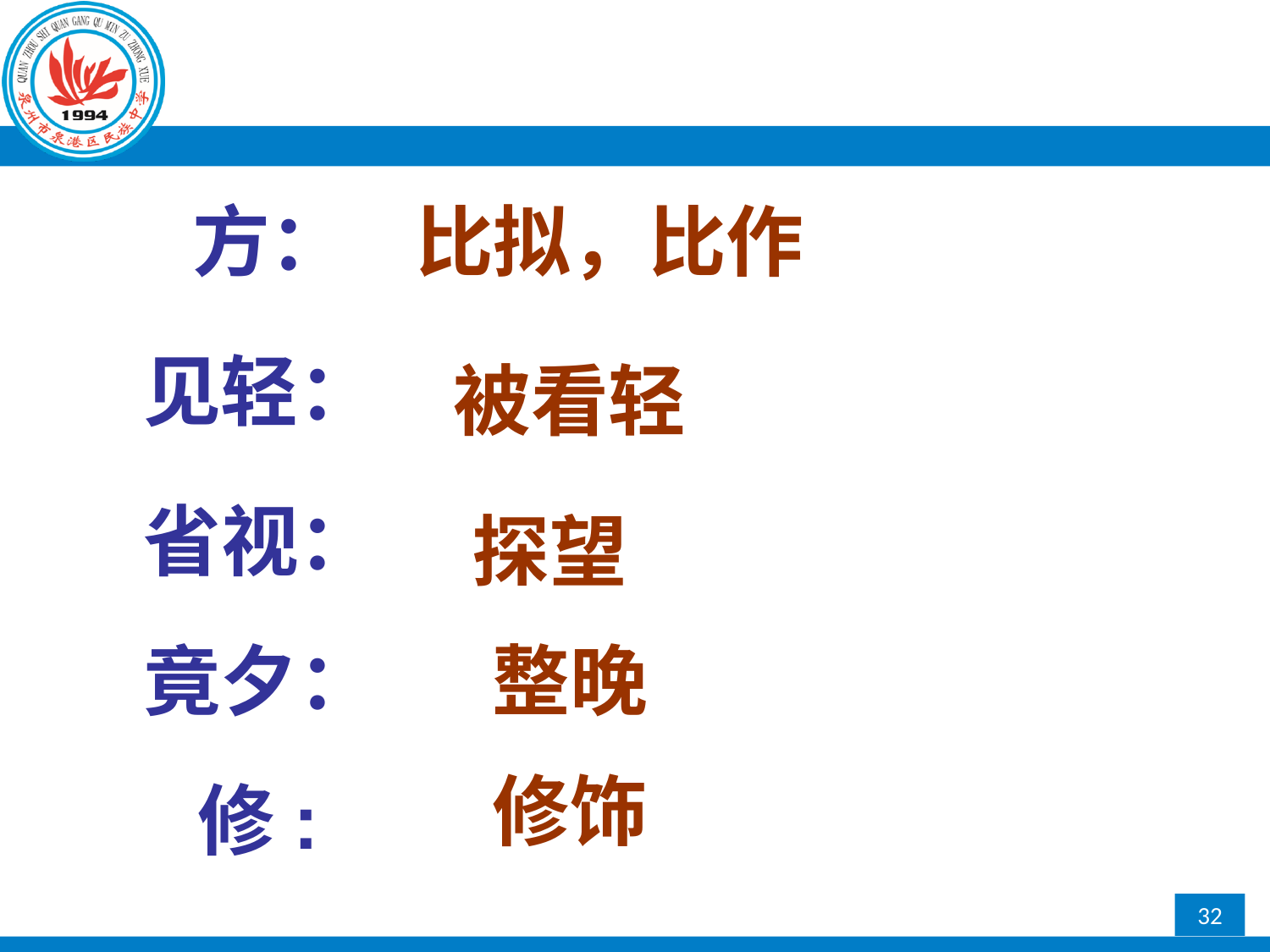

方：
比拟，比作
见轻：
被看轻
省视：
探望
竟夕：
整晚
修饰
修: